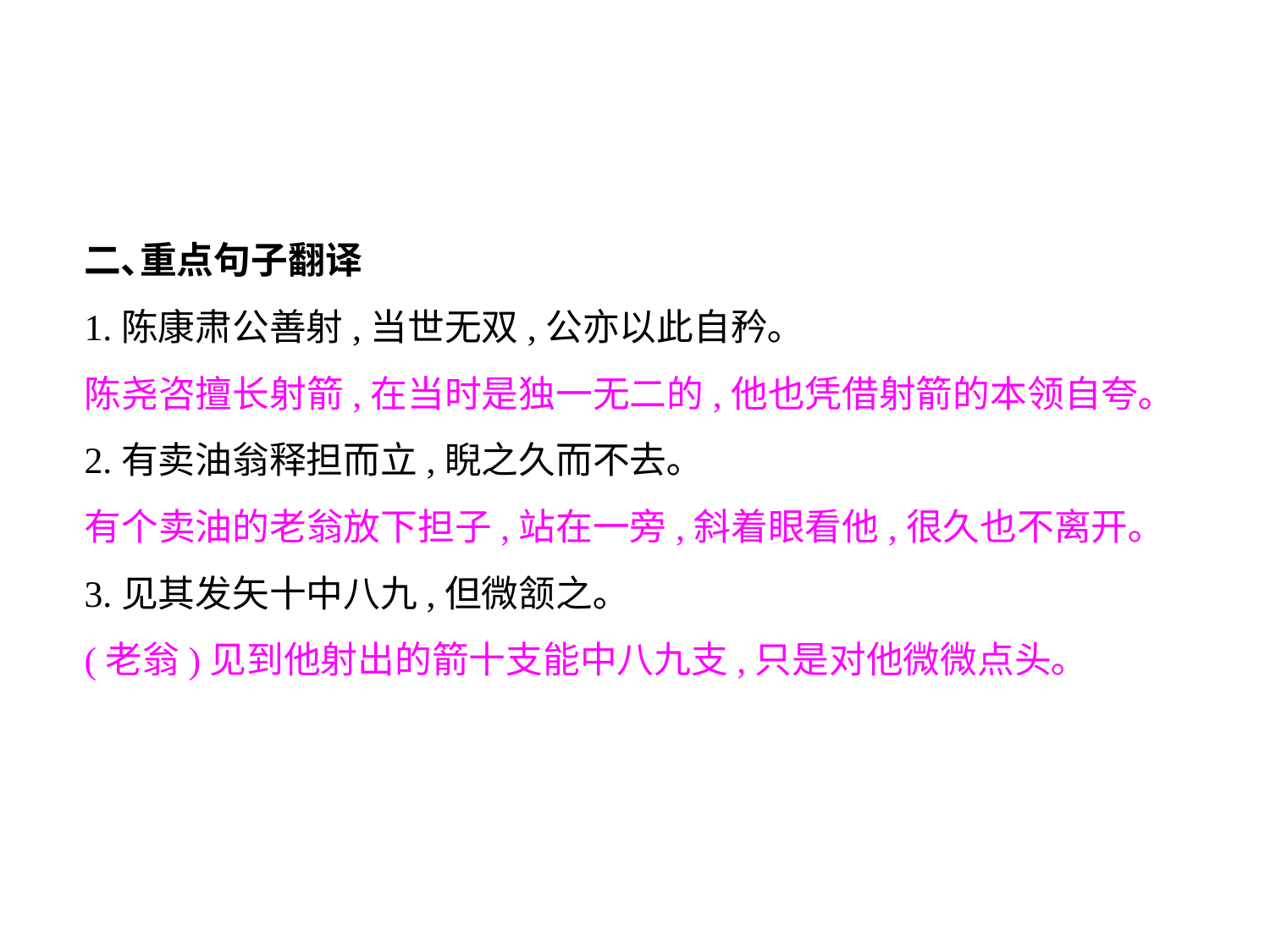

二､重点句子翻译
1.陈康肃公善射,当世无双,公亦以此自矜｡
陈尧咨擅长射箭,在当时是独一无二的,他也凭借射箭的本领自夸｡
2.有卖油翁释担而立,睨之久而不去｡
有个卖油的老翁放下担子,站在一旁,斜着眼看他,很久也不离开｡
3.见其发矢十中八九,但微颔之｡
(老翁)见到他射出的箭十支能中八九支,只是对他微微点头｡